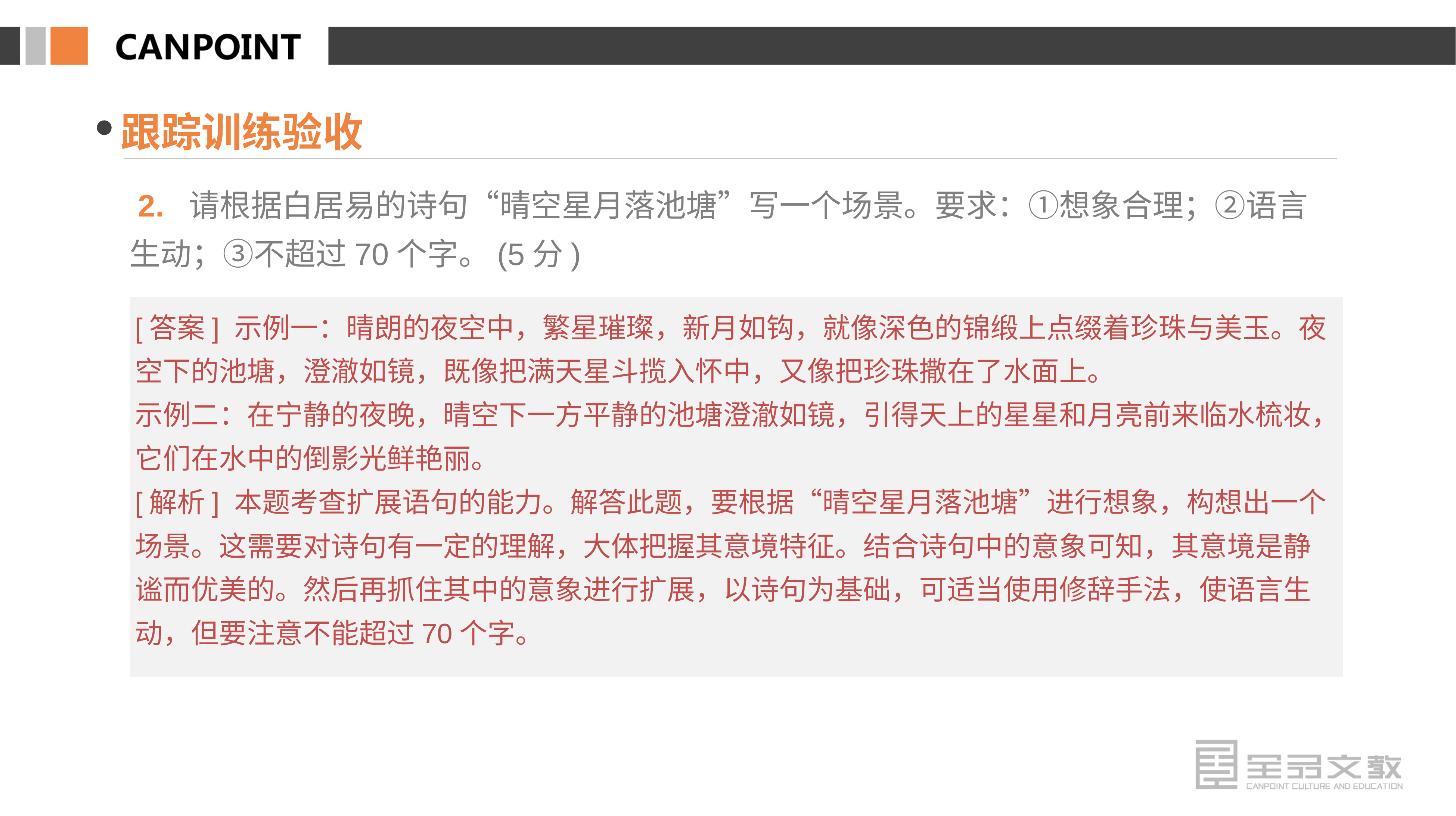

跟踪训练验收

 2.  请根据白居易的诗句“晴空星月落池塘”写一个场景。要求：①想象合理；②语言生动；③不超过70个字。(5分)

[答案] 示例一：晴朗的夜空中，繁星璀璨，新月如钩，就像深色的锦缎上点缀着珍珠与美玉。夜空下的池塘，澄澈如镜，既像把满天星斗揽入怀中，又像把珍珠撒在了水面上。
示例二：在宁静的夜晚，晴空下一方平静的池塘澄澈如镜，引得天上的星星和月亮前来临水梳妆，它们在水中的倒影光鲜艳丽。
[解析] 本题考查扩展语句的能力。解答此题，要根据“晴空星月落池塘”进行想象，构想出一个场景。这需要对诗句有一定的理解，大体把握其意境特征。结合诗句中的意象可知，其意境是静谧而优美的。然后再抓住其中的意象进行扩展，以诗句为基础，可适当使用修辞手法，使语言生动，但要注意不能超过70个字。